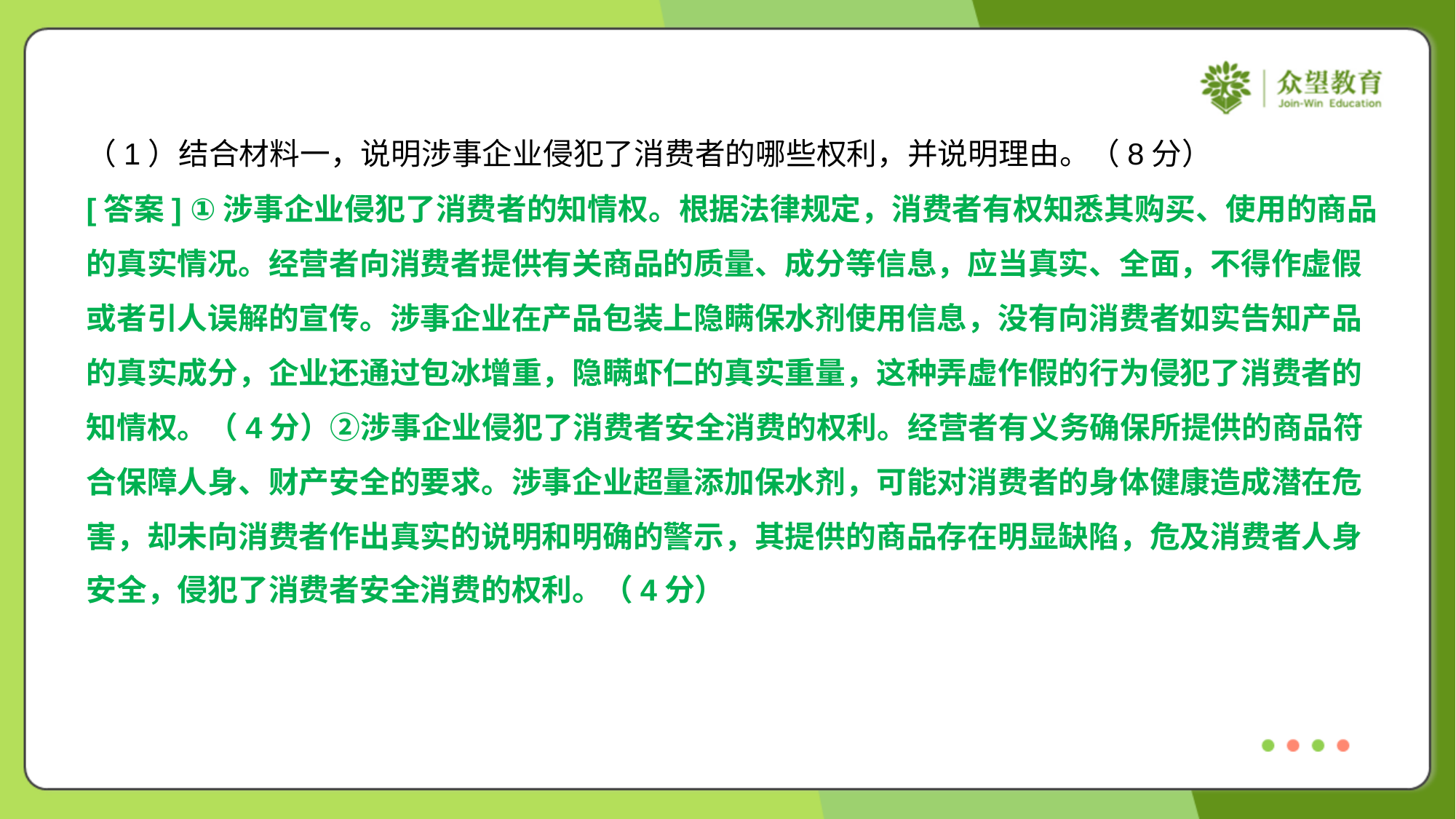

（1）结合材料一，说明涉事企业侵犯了消费者的哪些权利，并说明理由。（8分）
[答案] ①涉事企业侵犯了消费者的知情权。根据法律规定，消费者有权知悉其购买、使用的商品
的真实情况。经营者向消费者提供有关商品的质量、成分等信息，应当真实、全面，不得作虚假
或者引人误解的宣传。涉事企业在产品包装上隐瞒保水剂使用信息，没有向消费者如实告知产品
的真实成分，企业还通过包冰增重，隐瞒虾仁的真实重量，这种弄虚作假的行为侵犯了消费者的
知情权。（4分）②涉事企业侵犯了消费者安全消费的权利。经营者有义务确保所提供的商品符
合保障人身、财产安全的要求。涉事企业超量添加保水剂，可能对消费者的身体健康造成潜在危
害，却未向消费者作出真实的说明和明确的警示，其提供的商品存在明显缺陷，危及消费者人身
安全，侵犯了消费者安全消费的权利。（4分）